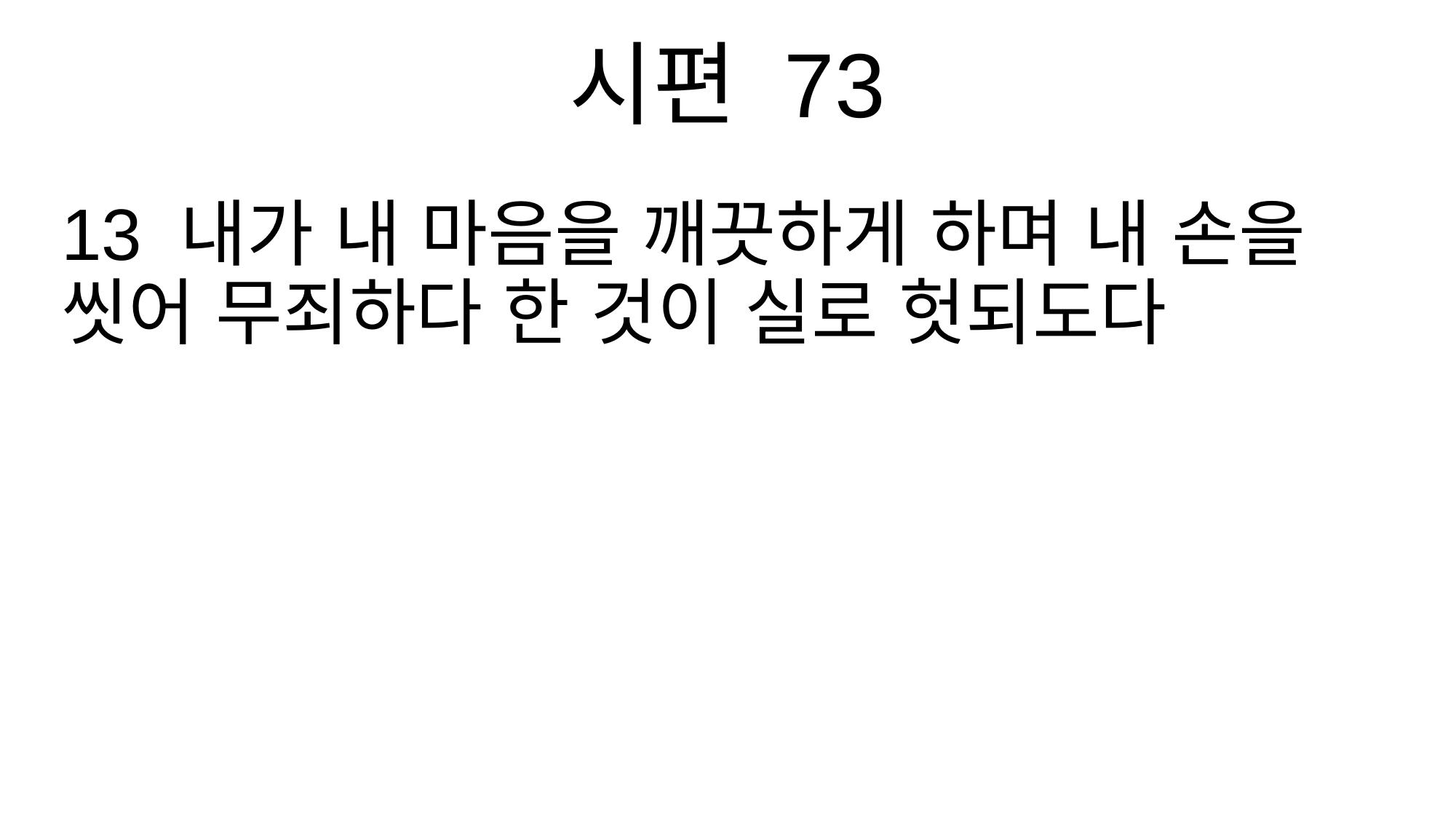

시편 73
13 내가 내 마음을 깨끗하게 하며 내 손을 씻어 무죄하다 한 것이 실로 헛되도다